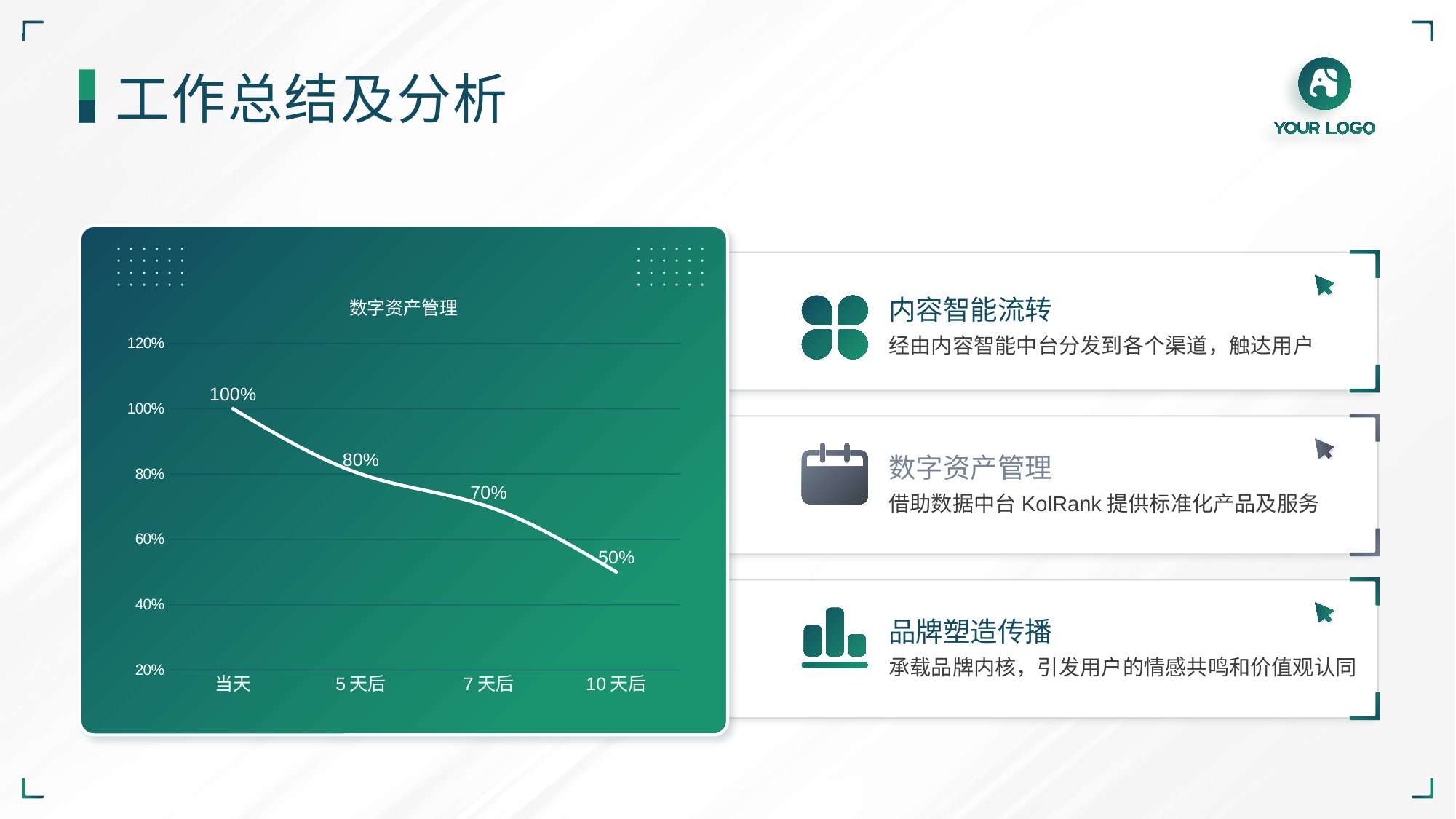

工作总结及分析

### Chart: 数字资产管理

| Category | 留存率 |
|---|---|
| 当天 | 1.0 |
| 5天后 | 0.8 |
| 7天后 | 0.7 |
| 10天后 | 0.5 |
内容智能流转
经由内容智能中台分发到各个渠道，触达用户

数字资产管理
借助数据中台KolRank提供标准化产品及服务

品牌塑造传播

承载品牌内核，引发用户的情感共鸣和价值观认同